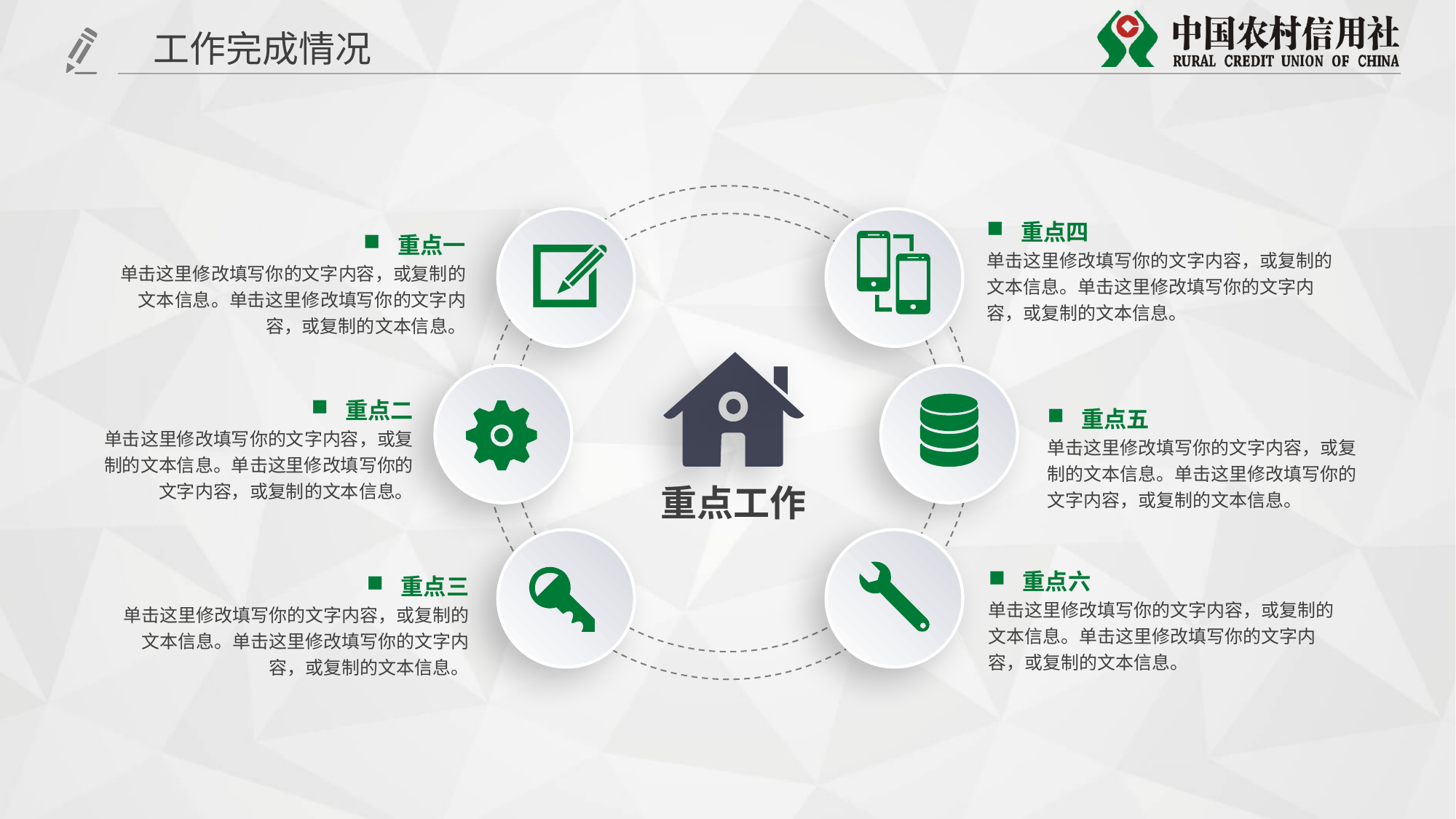

工作完成情况

重点四
单击这里修改填写你的文字内容，或复制的文本信息。单击这里修改填写你的文字内容，或复制的文本信息。

重点一
单击这里修改填写你的文字内容，或复制的文本信息。单击这里修改填写你的文字内容，或复制的文本信息。

重点二
单击这里修改填写你的文字内容，或复制的文本信息。单击这里修改填写你的文字内容，或复制的文本信息。

重点五
单击这里修改填写你的文字内容，或复制的文本信息。单击这里修改填写你的文字内容，或复制的文本信息。

重点工作

重点六
单击这里修改填写你的文字内容，或复制的文本信息。单击这里修改填写你的文字内容，或复制的文本信息。

重点三
单击这里修改填写你的文字内容，或复制的文本信息。单击这里修改填写你的文字内容，或复制的文本信息。